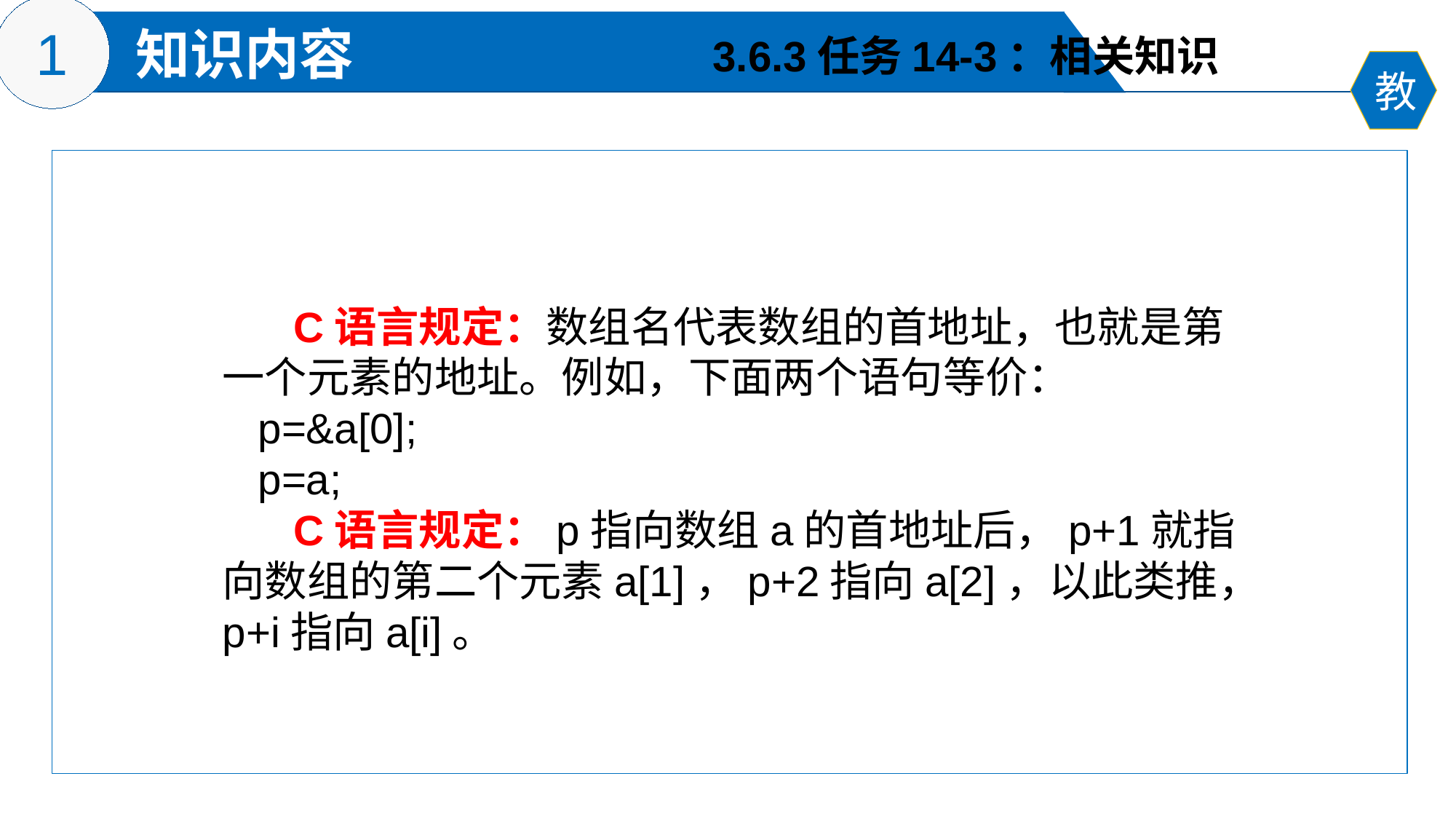

3.6.3任务14-3：相关知识

      C语言规定：数组名代表数组的首地址，也就是第一个元素的地址。例如，下面两个语句等价：
   p=&a[0];
   p=a;
      C语言规定：p指向数组a的首地址后，p+1就指向数组的第二个元素a[1]，p+2指向a[2]，以此类推，p+i指向a[i]。